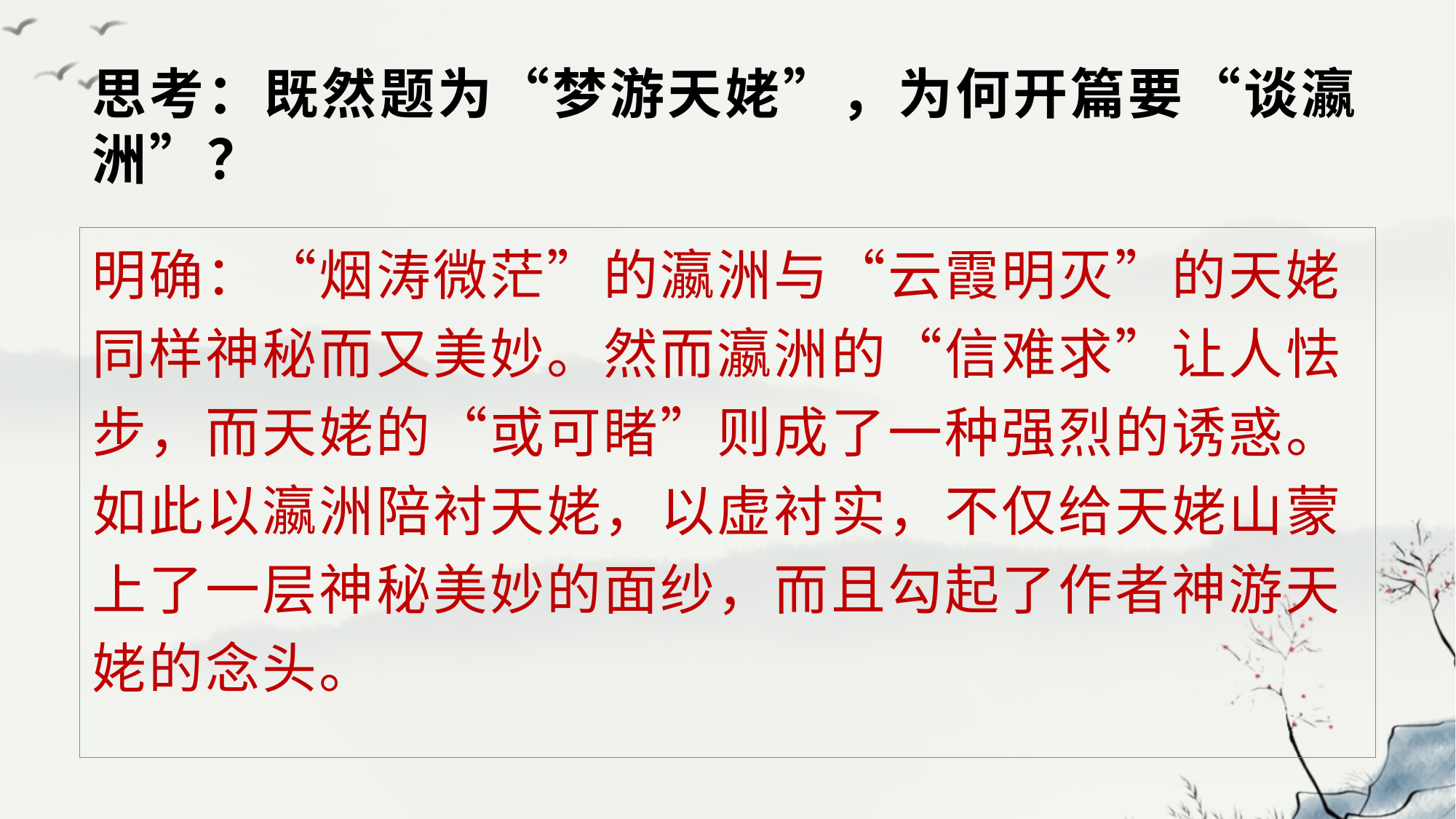

# 思考：既然题为“梦游天姥”，为何开篇要“谈瀛洲”？
明确：“烟涛微茫”的瀛洲与“云霞明灭”的天姥同样神秘而又美妙。然而瀛洲的“信难求”让人怯步，而天姥的“或可睹”则成了一种强烈的诱惑。如此以瀛洲陪衬天姥，以虚衬实，不仅给天姥山蒙上了一层神秘美妙的面纱，而且勾起了作者神游天姥的念头。